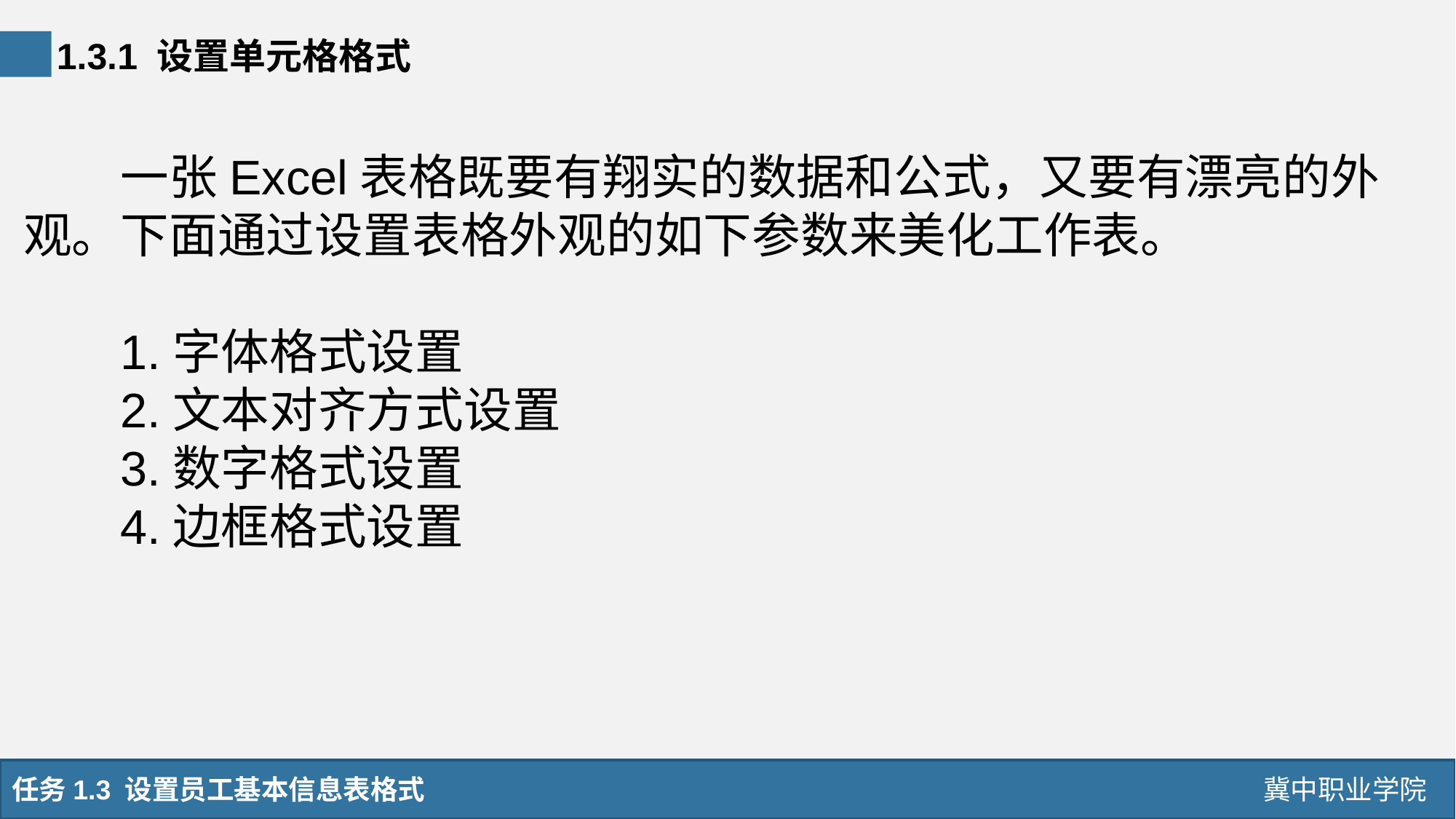

1.3.1 设置单元格格式
一张Excel表格既要有翔实的数据和公式，又要有漂亮的外观。下面通过设置表格外观的如下参数来美化工作表。

1.字体格式设置
2.文本对齐方式设置
3.数字格式设置
4.边框格式设置

任务1.3 设置员工基本信息表格式
冀中职业学院